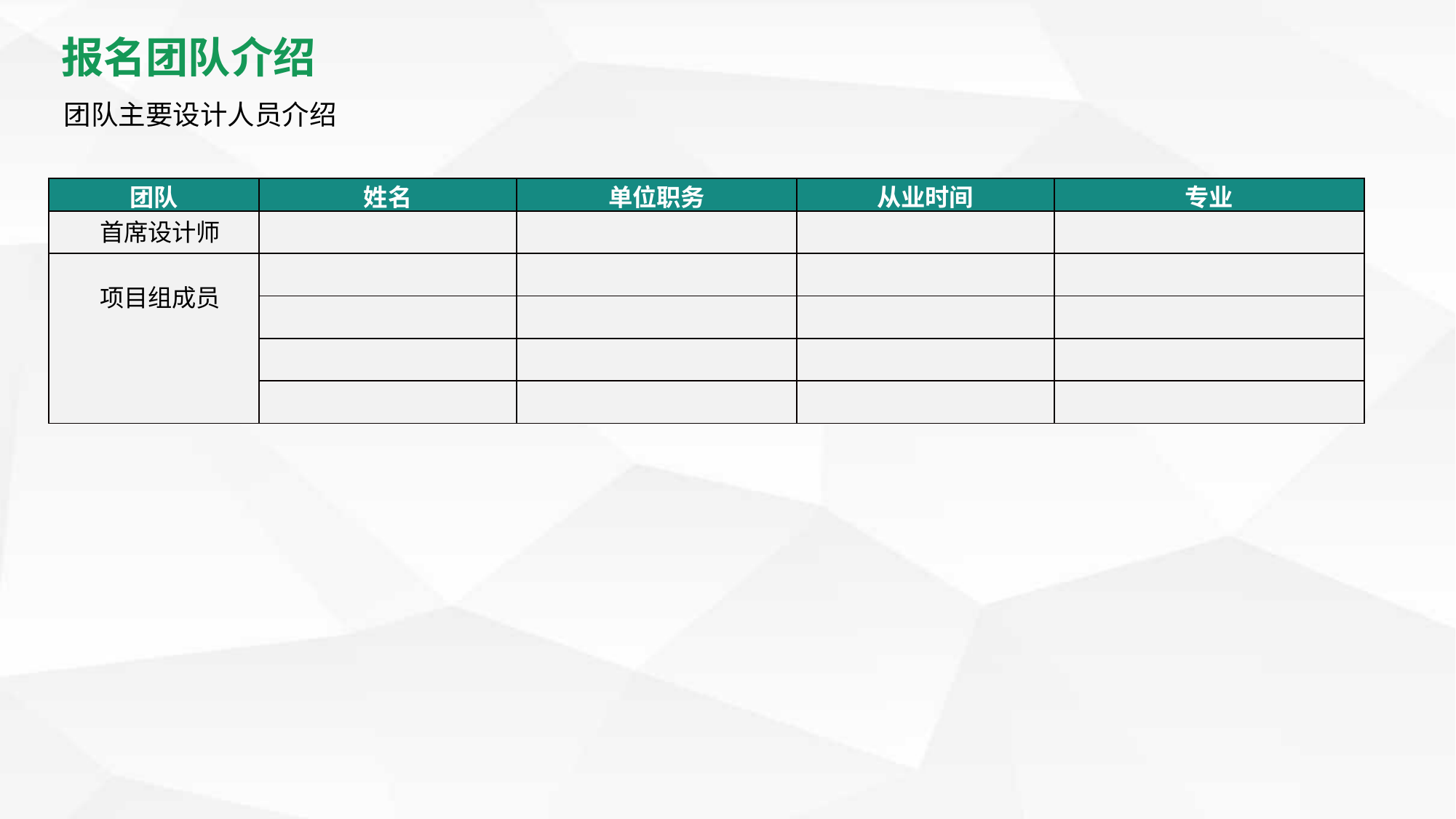

报名团队介绍
团队主要设计人员介绍
| 团队 | 姓名 | 单位职务 | 从业时间 | 专业 |
| --- | --- | --- | --- | --- |
| 首席设计师 |  |  |  |  |
| 项目组成员 |  |  |  |  |
|  |  |  |  |  |
|  |  |  |  |  |
|  |  |  |  |  |
e7d195523061f1c0092ce48a5fc95870a0687ac45bc8b2caB227BFDC40F9DB2B7A559DE97B8BDC6E716585DDCE188C7BF488BAA08C98985C74A3E1B5E305210FABE6A8AE2A6A8AB67019A6860E9B7AF55A1A95E86B10B9AB5550002FF12B0EA56D000405632874BC50024C1037F77C0F94C04B67B4C2100A7AA32C9C5BB52837D9165C348A88A54C8C79B8EFA65F053EF0087A7ED95375B8